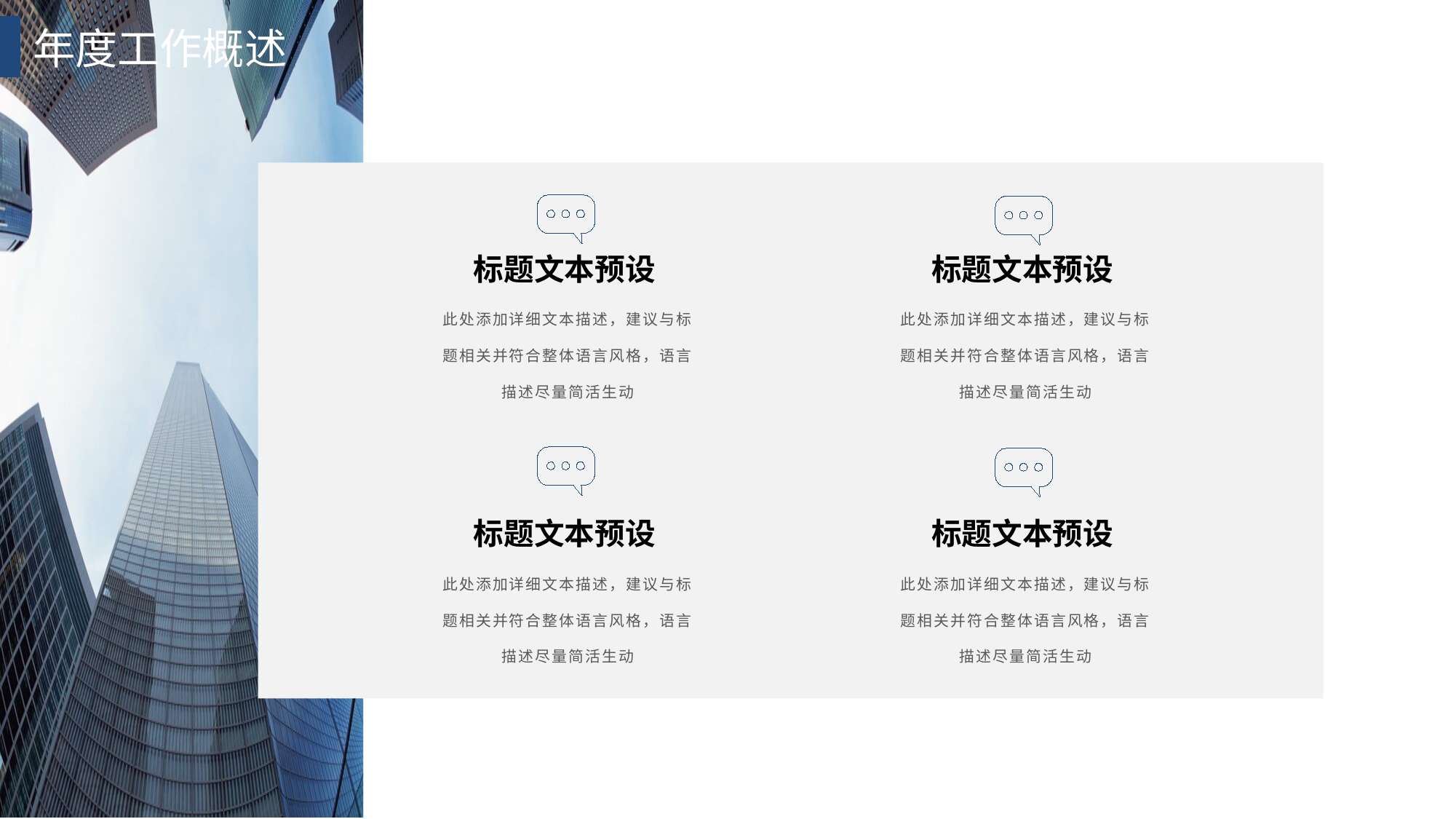

年度工作概述

标题文本预设
标题文本预设
此处添加详细文本描述，建议与标题相关并符合整体语言风格，语言描述尽量简活生动
此处添加详细文本描述，建议与标题相关并符合整体语言风格，语言描述尽量简活生动

标题文本预设
标题文本预设
此处添加详细文本描述，建议与标题相关并符合整体语言风格，语言描述尽量简活生动
此处添加详细文本描述，建议与标题相关并符合整体语言风格，语言描述尽量简活生动